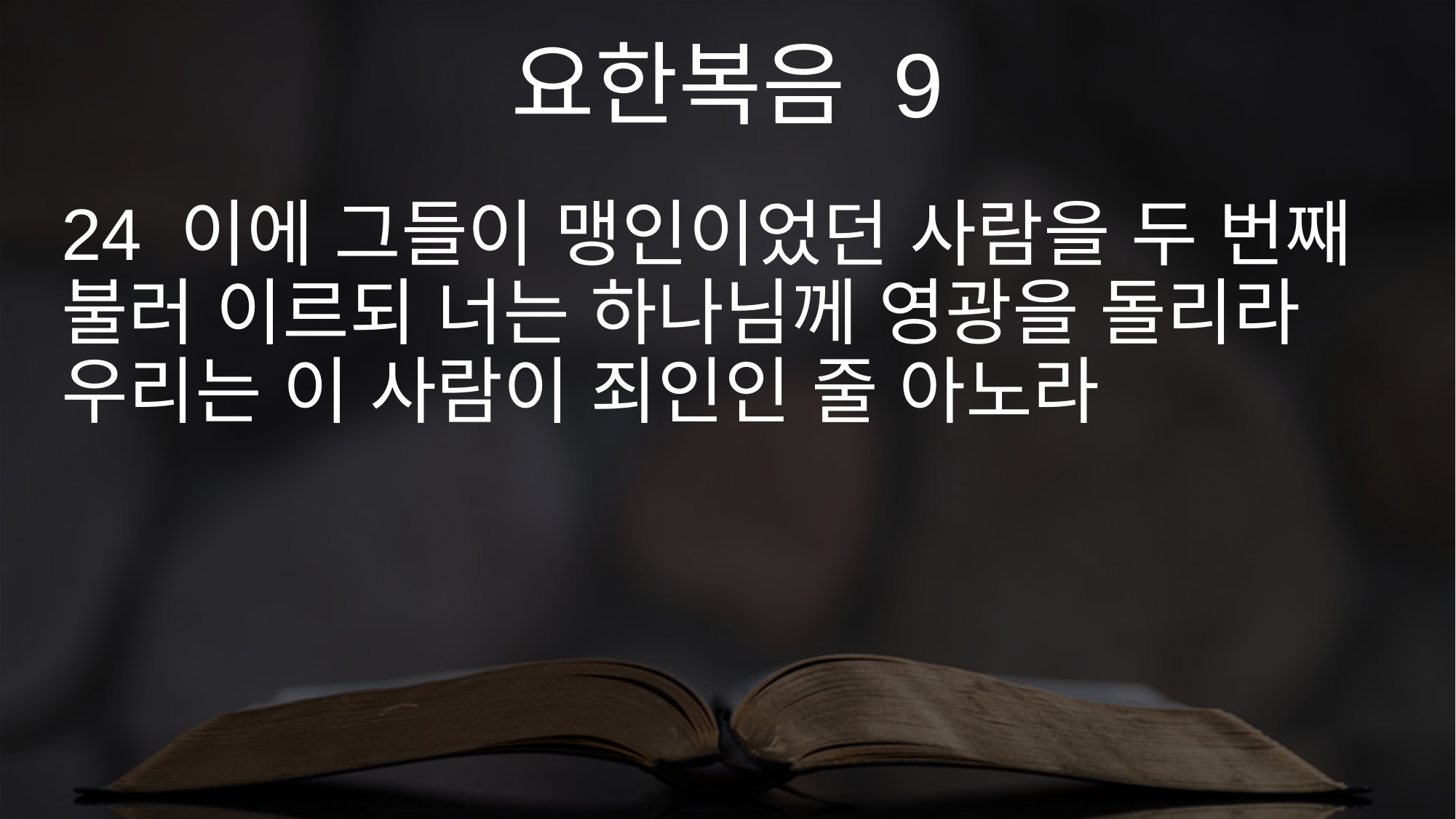

요한복음 9
24 이에 그들이 맹인이었던 사람을 두 번째 불러 이르되 너는 하나님께 영광을 돌리라 우리는 이 사람이 죄인인 줄 아노라